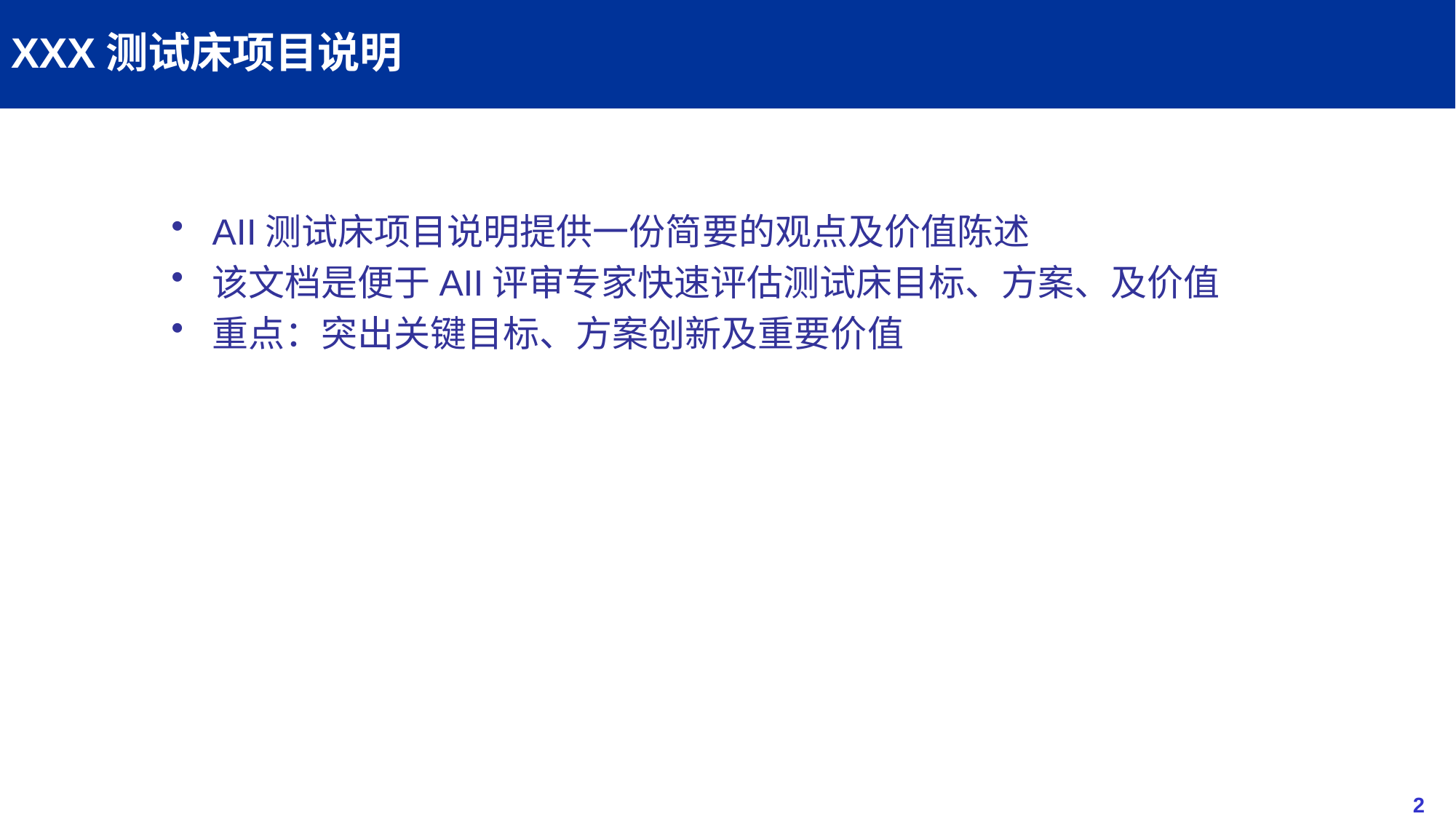

# XXX测试床项目说明
AII测试床项目说明提供一份简要的观点及价值陈述
该文档是便于AII评审专家快速评估测试床目标、方案、及价值
重点：突出关键目标、方案创新及重要价值